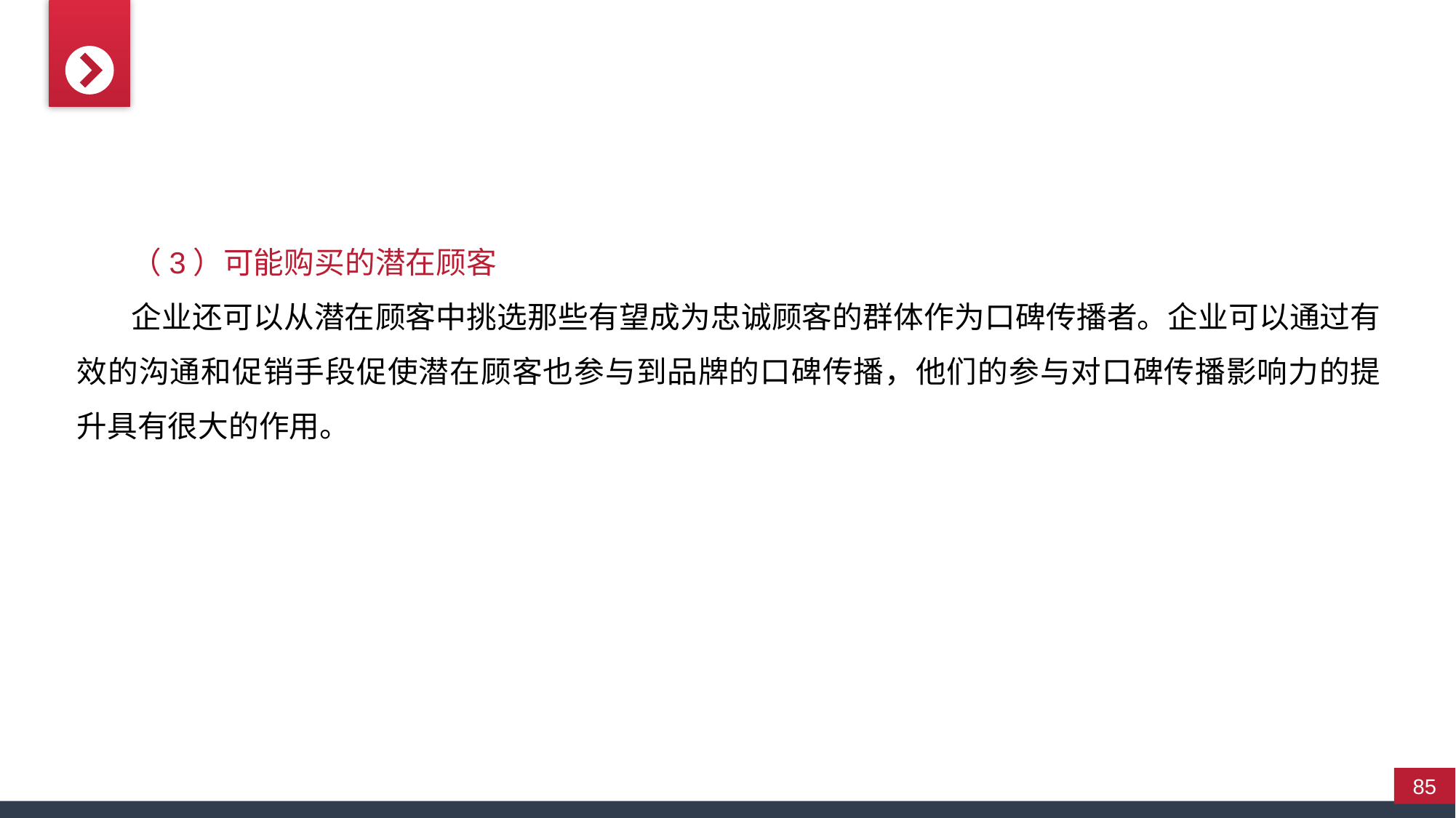

（3）可能购买的潜在顾客
企业还可以从潜在顾客中挑选那些有望成为忠诚顾客的群体作为口碑传播者。企业可以通过有效的沟通和促销手段促使潜在顾客也参与到品牌的口碑传播，他们的参与对口碑传播影响力的提升具有很大的作用。